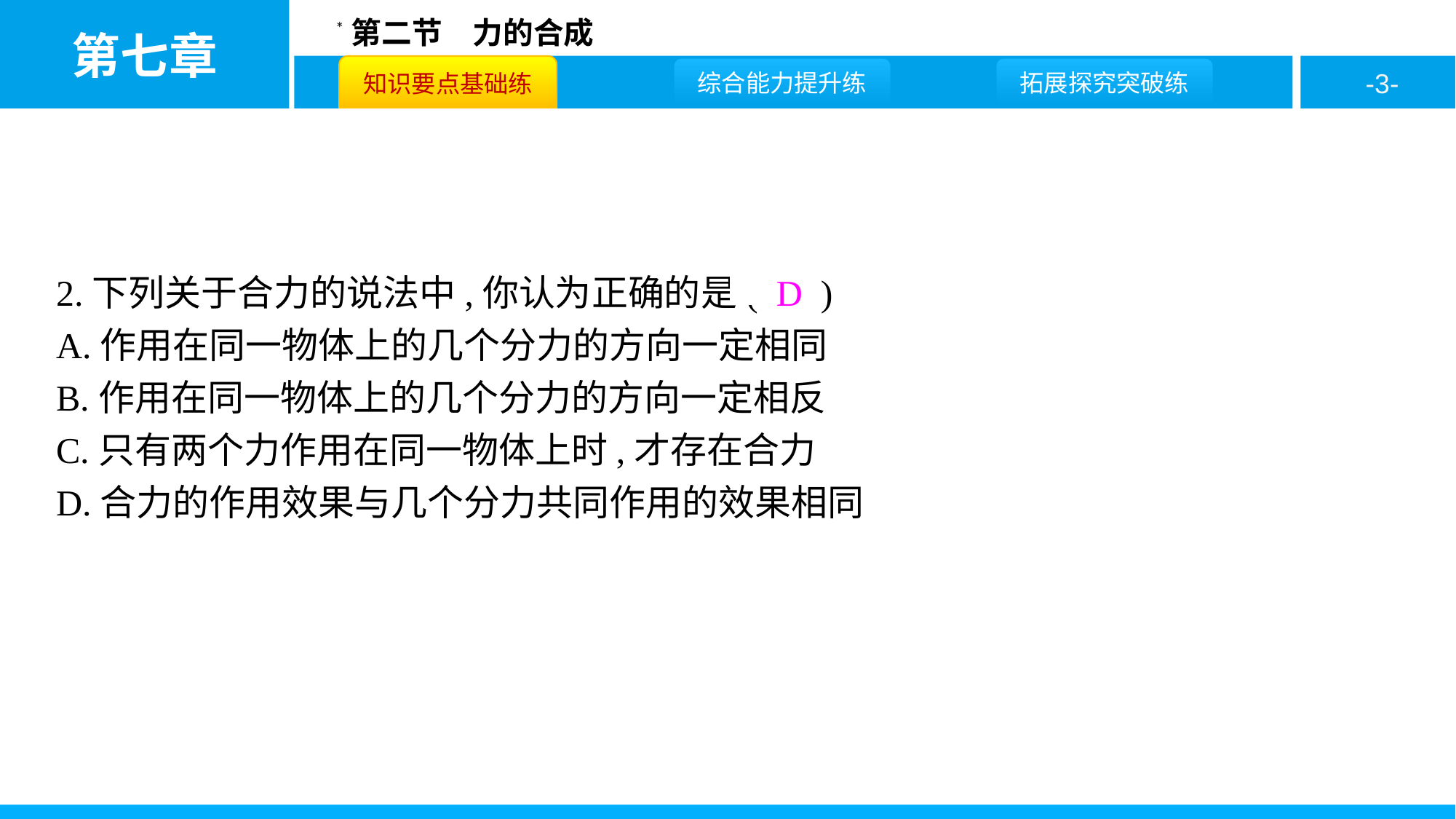

2.下列关于合力的说法中,你认为正确的是(  D  )
A.作用在同一物体上的几个分力的方向一定相同
B.作用在同一物体上的几个分力的方向一定相反
C.只有两个力作用在同一物体上时,才存在合力
D.合力的作用效果与几个分力共同作用的效果相同